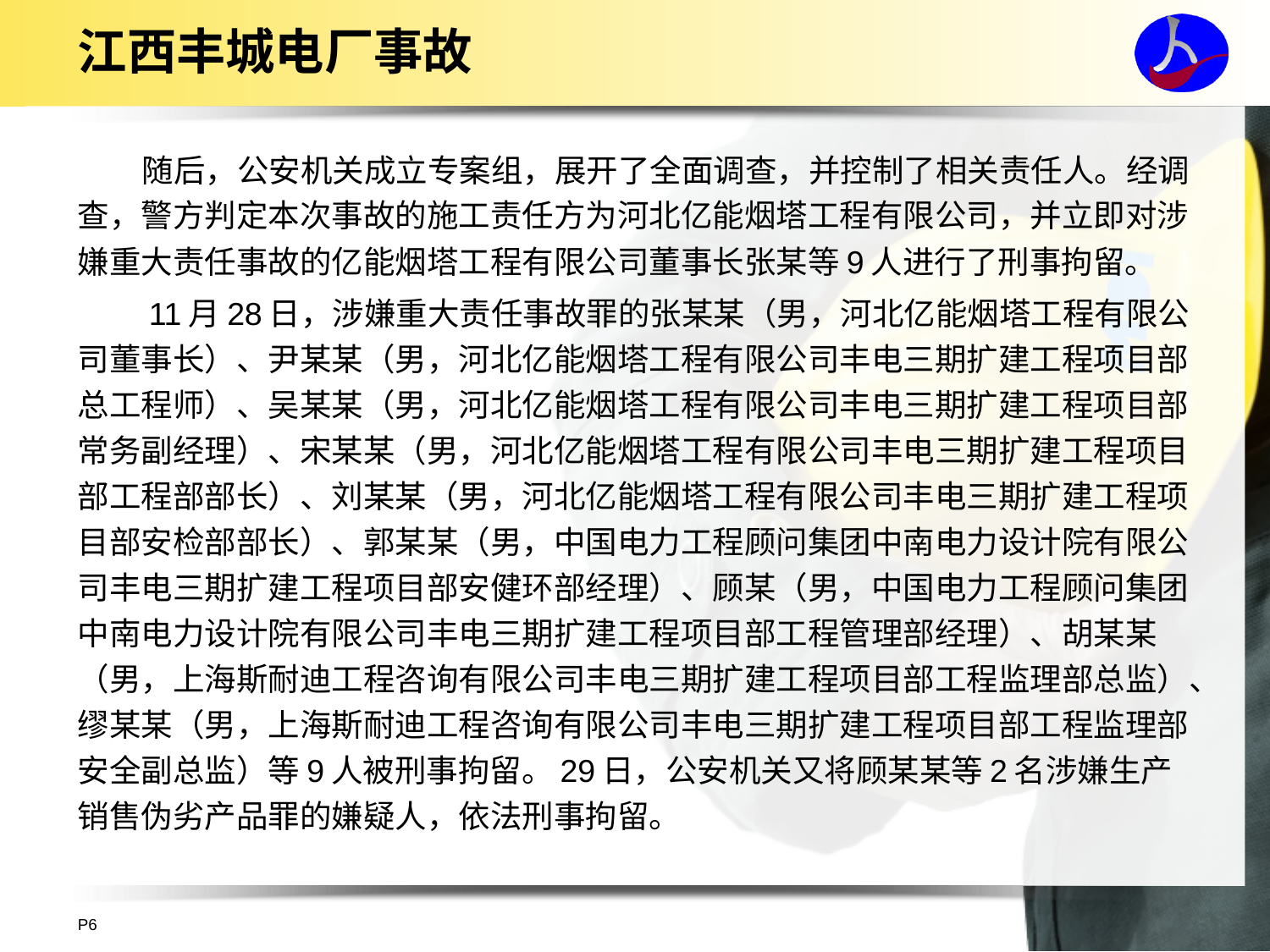

# 江西丰城电厂事故
        随后，公安机关成立专案组，展开了全面调查，并控制了相关责任人。经调查，警方判定本次事故的施工责任方为河北亿能烟塔工程有限公司，并立即对涉嫌重大责任事故的亿能烟塔工程有限公司董事长张某等9人进行了刑事拘留。
        11月28日，涉嫌重大责任事故罪的张某某（男，河北亿能烟塔工程有限公司董事长）、尹某某（男，河北亿能烟塔工程有限公司丰电三期扩建工程项目部总工程师）、吴某某（男，河北亿能烟塔工程有限公司丰电三期扩建工程项目部常务副经理）、宋某某（男，河北亿能烟塔工程有限公司丰电三期扩建工程项目部工程部部长）、刘某某（男，河北亿能烟塔工程有限公司丰电三期扩建工程项目部安检部部长）、郭某某（男，中国电力工程顾问集团中南电力设计院有限公司丰电三期扩建工程项目部安健环部经理）、顾某（男，中国电力工程顾问集团中南电力设计院有限公司丰电三期扩建工程项目部工程管理部经理）、胡某某（男，上海斯耐迪工程咨询有限公司丰电三期扩建工程项目部工程监理部总监）、缪某某（男，上海斯耐迪工程咨询有限公司丰电三期扩建工程项目部工程监理部安全副总监）等9人被刑事拘留。29日，公安机关又将顾某某等2名涉嫌生产销售伪劣产品罪的嫌疑人，依法刑事拘留。

P6